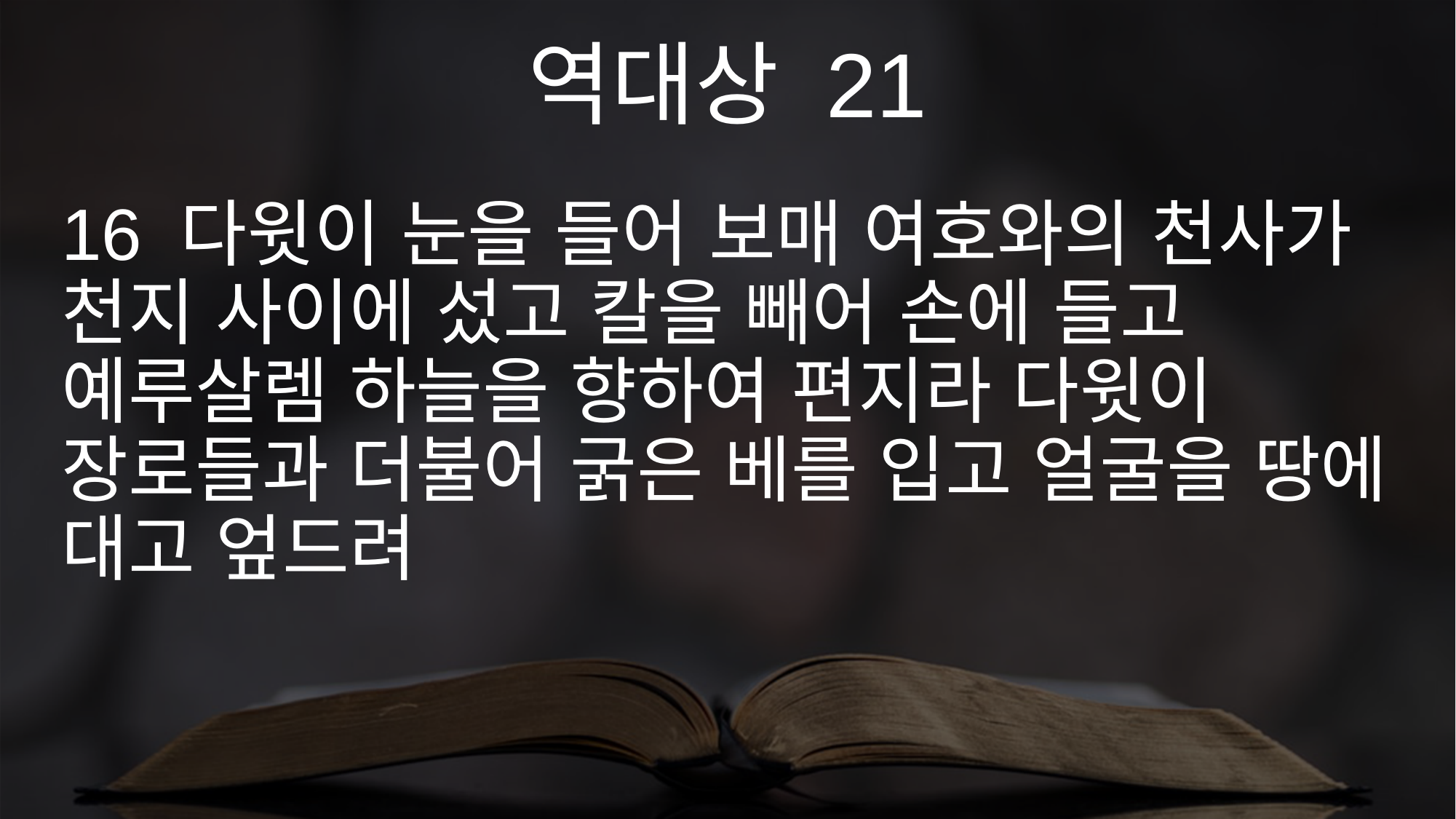

역대상 21
16 다윗이 눈을 들어 보매 여호와의 천사가 천지 사이에 섰고 칼을 빼어 손에 들고 예루살렘 하늘을 향하여 편지라 다윗이 장로들과 더불어 굵은 베를 입고 얼굴을 땅에 대고 엎드려